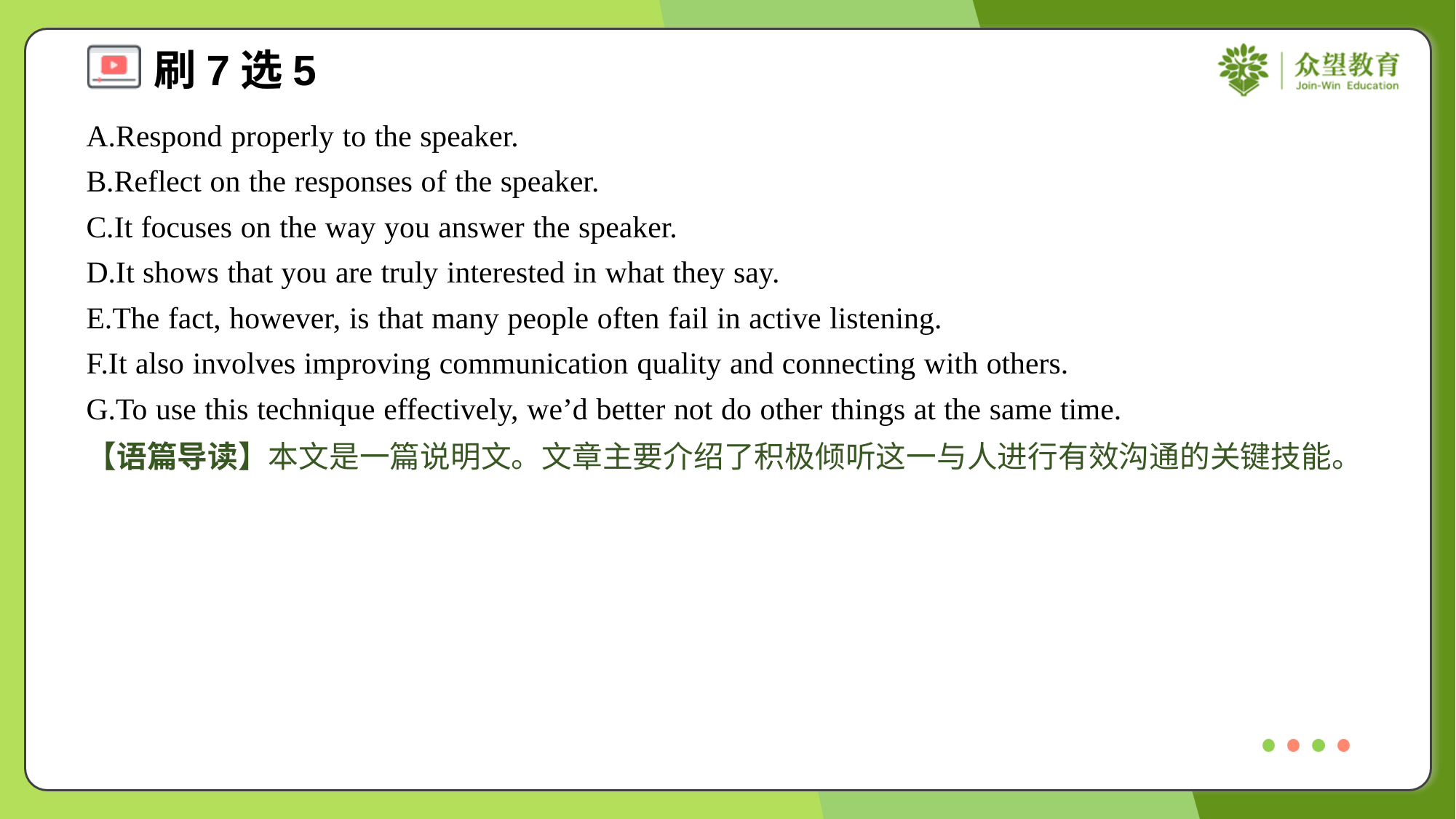

A.Respond properly to the speaker.
B.Reflect on the responses of the speaker.
C.It focuses on the way you answer the speaker.
D.It shows that you are truly interested in what they say.
E.The fact, however, is that many people often fail in active listening.
F.It also involves improving communication quality and connecting with others.
G.To use this technique effectively, we’d better not do other things at the same time.
【语篇导读】本文是一篇说明文。文章主要介绍了积极倾听这一与人进行有效沟通的关键技能。